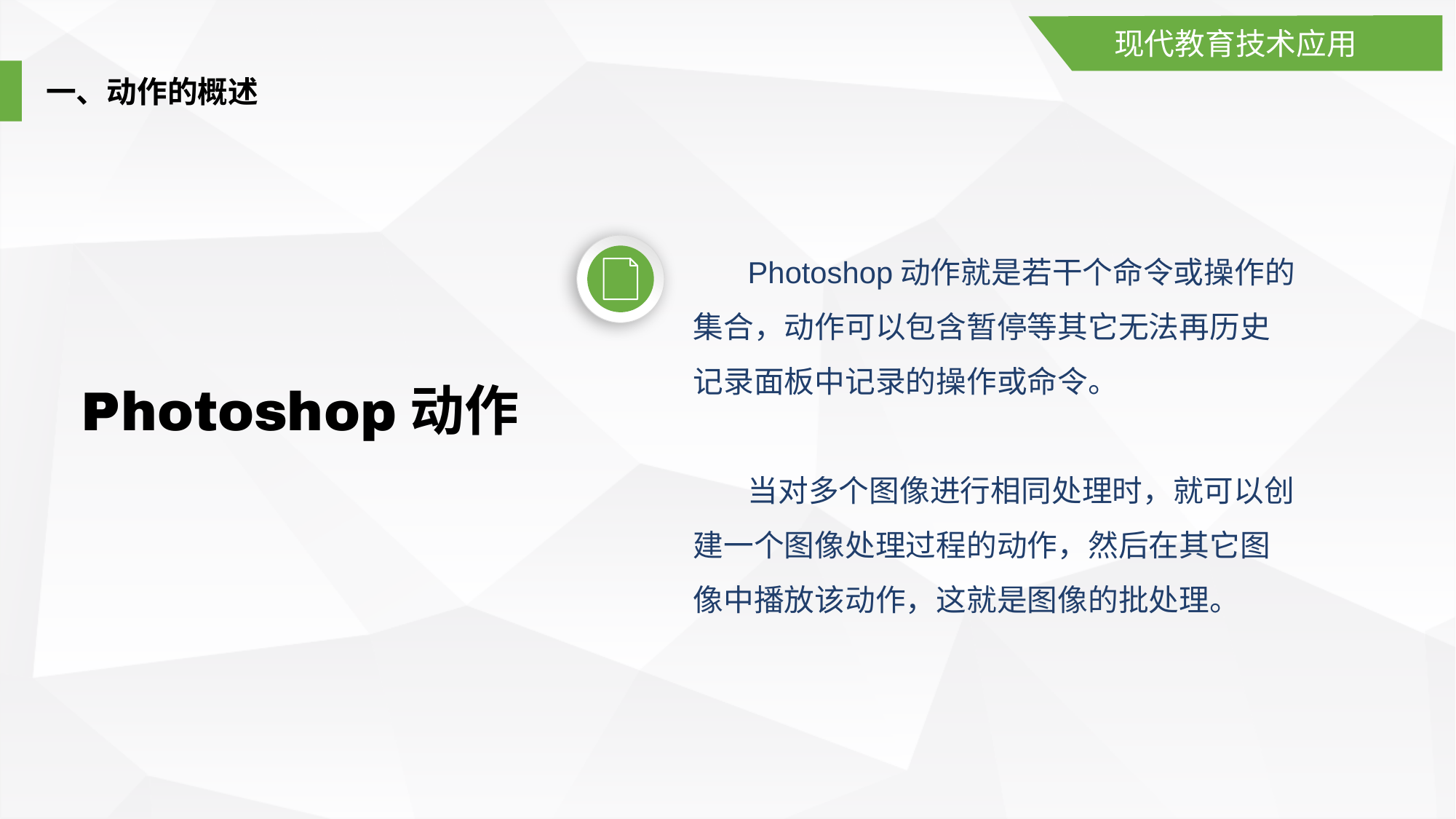

现代教育技术应用

一、动作的概述
Photoshop动作就是若干个命令或操作的集合，动作可以包含暂停等其它无法再历史记录面板中记录的操作或命令。

当对多个图像进行相同处理时，就可以创建一个图像处理过程的动作，然后在其它图像中播放该动作，这就是图像的批处理。

Photoshop动作